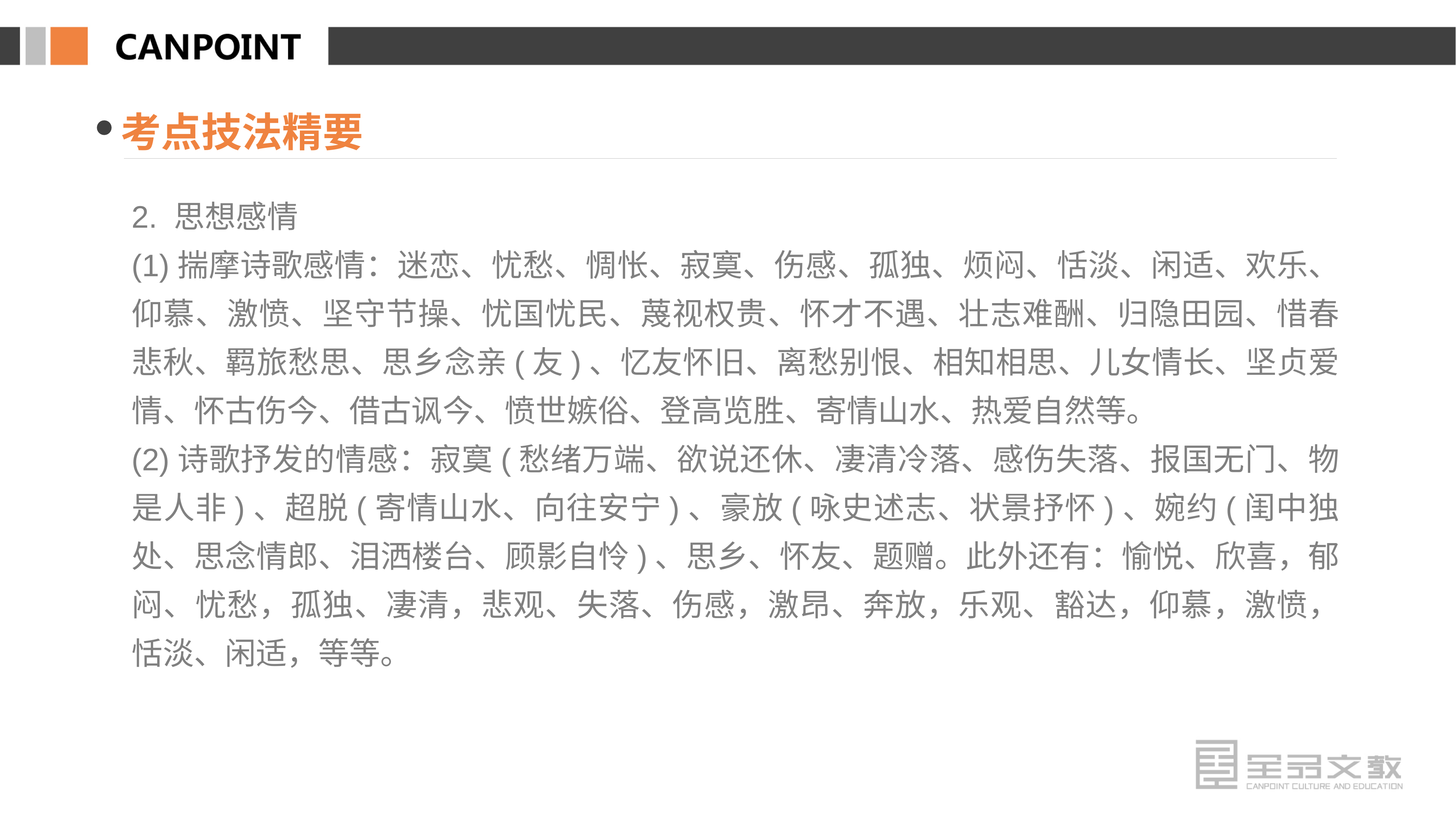

考点技法精要

2. 思想感情
(1)揣摩诗歌感情：迷恋、忧愁、惆怅、寂寞、伤感、孤独、烦闷、恬淡、闲适、欢乐、仰慕、激愤、坚守节操、忧国忧民、蔑视权贵、怀才不遇、壮志难酬、归隐田园、惜春悲秋、羁旅愁思、思乡念亲(友)、忆友怀旧、离愁别恨、相知相思、儿女情长、坚贞爱情、怀古伤今、借古讽今、愤世嫉俗、登高览胜、寄情山水、热爱自然等。
(2)诗歌抒发的情感：寂寞(愁绪万端、欲说还休、凄清冷落、感伤失落、报国无门、物是人非)、超脱(寄情山水、向往安宁)、豪放(咏史述志、状景抒怀)、婉约(闺中独处、思念情郎、泪洒楼台、顾影自怜)、思乡、怀友、题赠。此外还有：愉悦、欣喜，郁闷、忧愁，孤独、凄清，悲观、失落、伤感，激昂、奔放，乐观、豁达，仰慕，激愤，恬淡、闲适，等等。